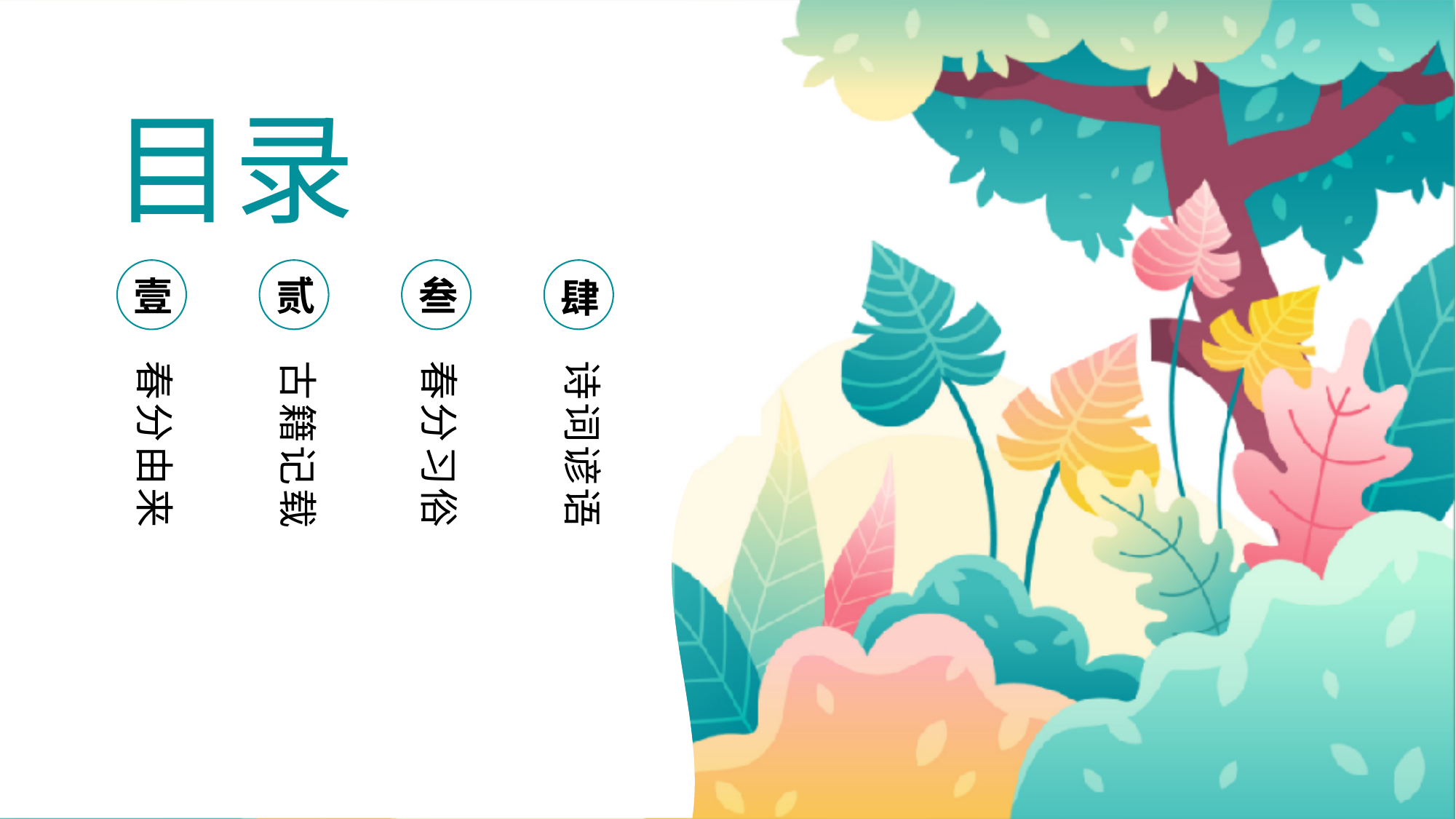

目录

贰
叁
壹
肆
春分由来
古籍记载
春分习俗
诗词谚语